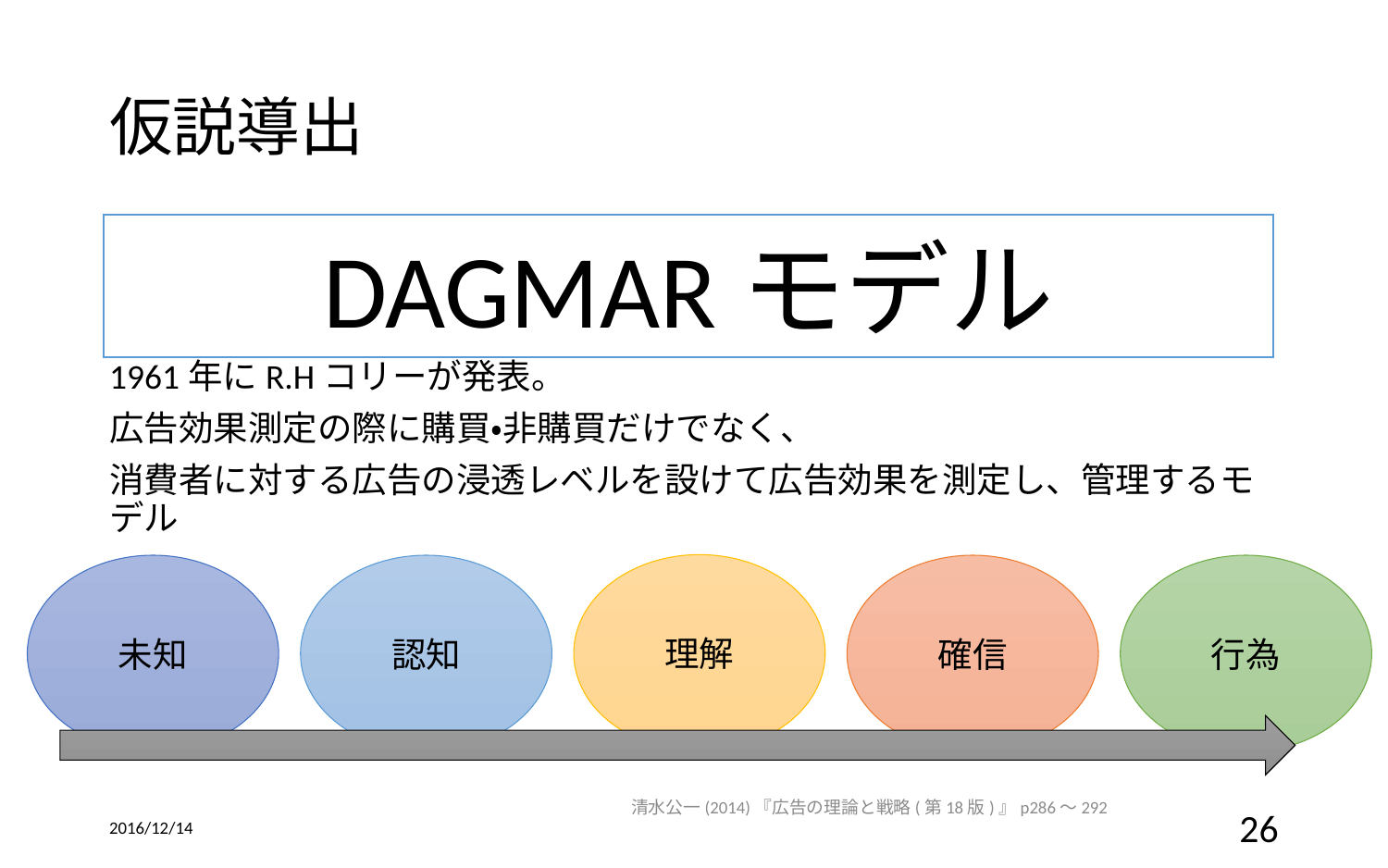

# 仮説導出
DAGMARモデル

1961年にR.Hコリーが発表。
広告効果測定の際に購買・非購買だけでなく、
消費者に対する広告の浸透レベルを設けて広告効果を測定し、管理するモデル

)

理解
未知
認知
確信
行為

清水公一(2014)『広告の理論と戦略(第18版)』p286～292

2016/12/14
26